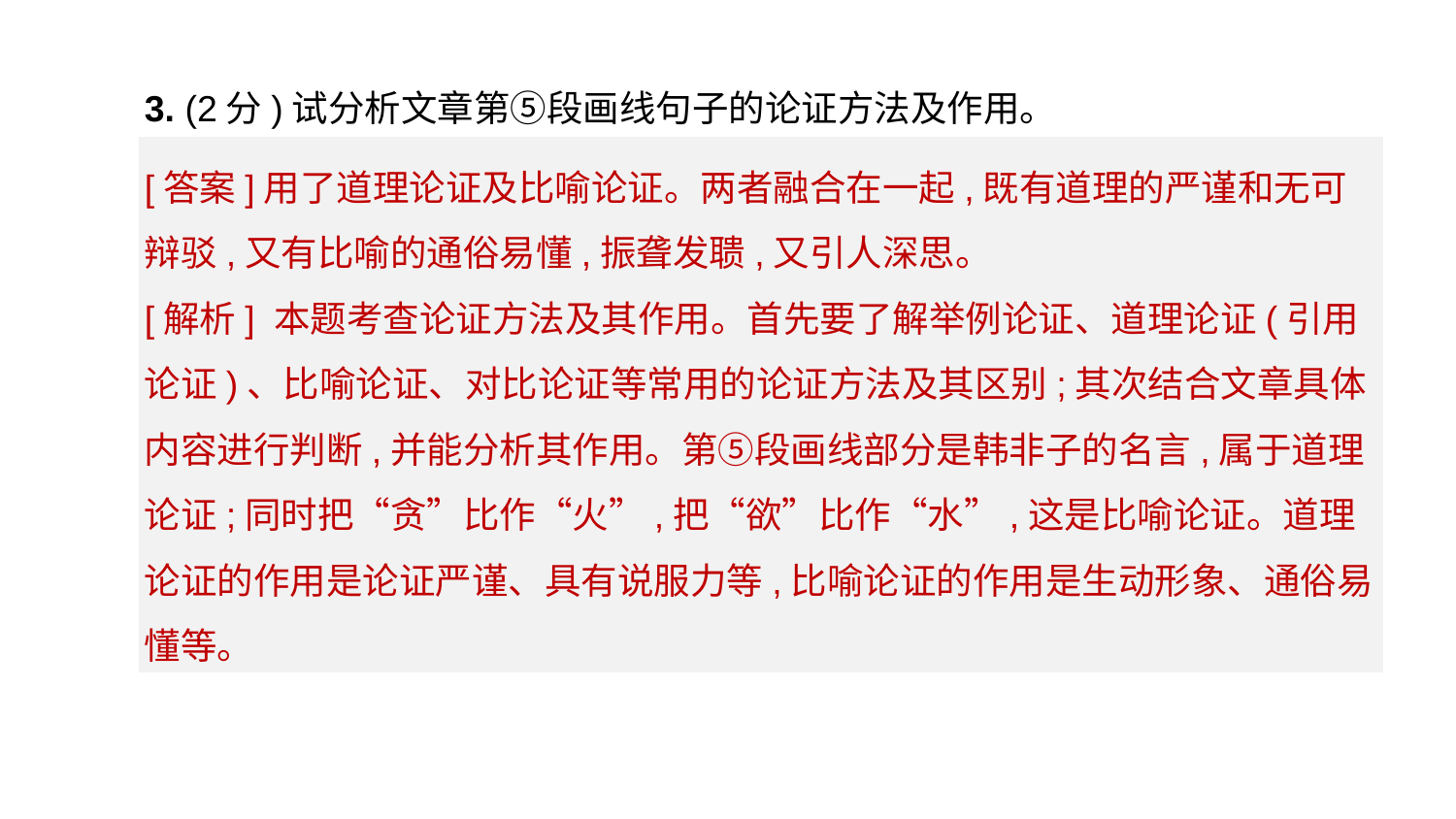

3. (2分)试分析文章第⑤段画线句子的论证方法及作用。
[答案]用了道理论证及比喻论证。两者融合在一起,既有道理的严谨和无可辩驳,又有比喻的通俗易懂,振聋发聩,又引人深思。
[解析] 本题考查论证方法及其作用。首先要了解举例论证、道理论证(引用论证)、比喻论证、对比论证等常用的论证方法及其区别;其次结合文章具体内容进行判断,并能分析其作用。第⑤段画线部分是韩非子的名言,属于道理论证;同时把“贪”比作“火”,把“欲”比作“水”,这是比喻论证。道理论证的作用是论证严谨、具有说服力等,比喻论证的作用是生动形象、通俗易懂等。